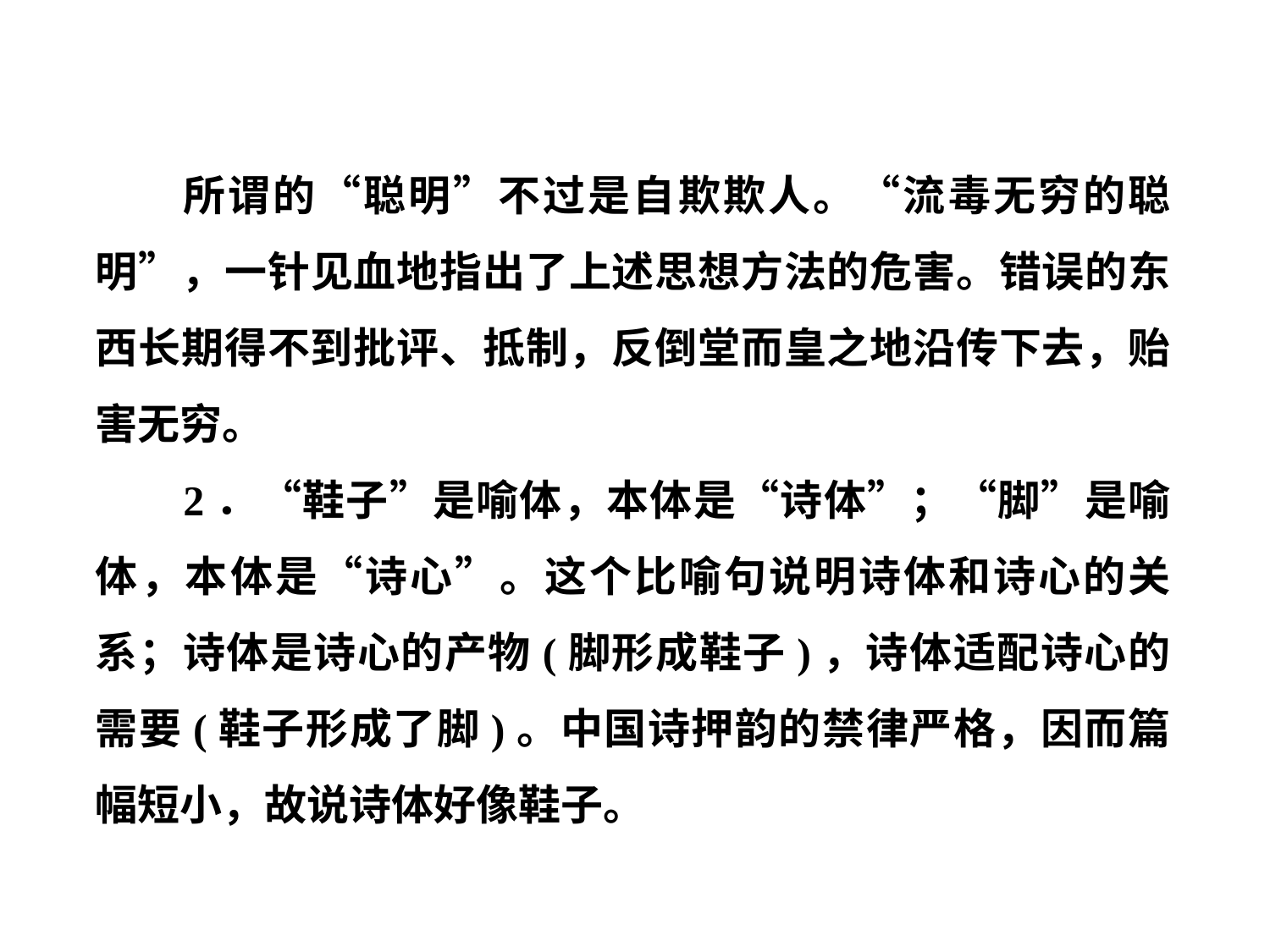

所谓的“聪明”不过是自欺欺人。“流毒无穷的聪明”，一针见血地指出了上述思想方法的危害。错误的东西长期得不到批评、抵制，反倒堂而皇之地沿传下去，贻害无穷。
2．“鞋子”是喻体，本体是“诗体”；“脚”是喻体，本体是“诗心”。这个比喻句说明诗体和诗心的关系；诗体是诗心的产物(脚形成鞋子)，诗体适配诗心的需要(鞋子形成了脚)。中国诗押韵的禁律严格，因而篇幅短小，故说诗体好像鞋子。